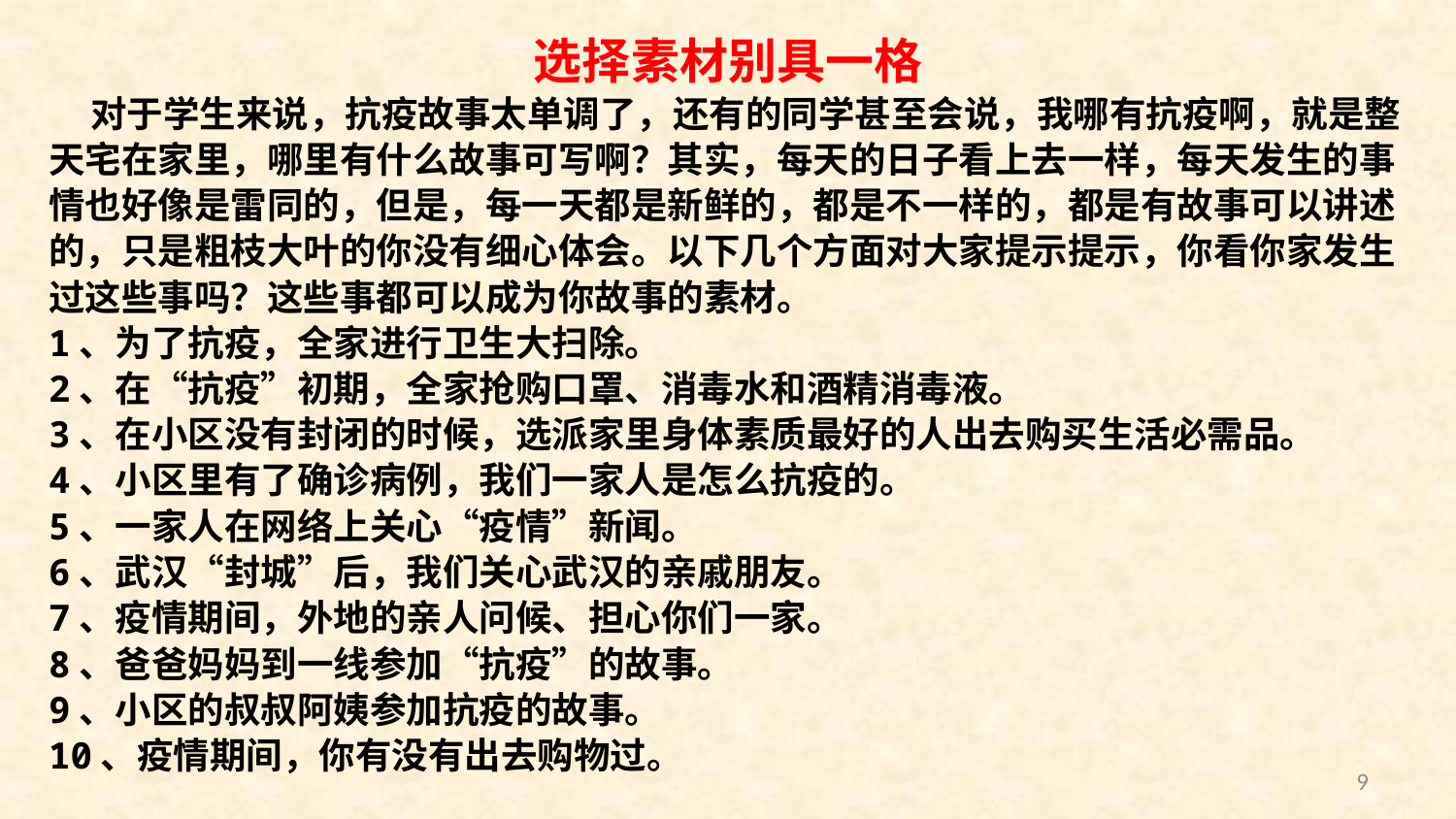

选择素材别具一格
    对于学生来说，抗疫故事太单调了，还有的同学甚至会说，我哪有抗疫啊，就是整天宅在家里，哪里有什么故事可写啊？其实，每天的日子看上去一样，每天发生的事情也好像是雷同的，但是，每一天都是新鲜的，都是不一样的，都是有故事可以讲述的，只是粗枝大叶的你没有细心体会。以下几个方面对大家提示提示，你看你家发生过这些事吗？这些事都可以成为你故事的素材。
1、为了抗疫，全家进行卫生大扫除。
2、在“抗疫”初期，全家抢购口罩、消毒水和酒精消毒液。
3、在小区没有封闭的时候，选派家里身体素质最好的人出去购买生活必需品。
4、小区里有了确诊病例，我们一家人是怎么抗疫的。
5、一家人在网络上关心“疫情”新闻。
6、武汉“封城”后，我们关心武汉的亲戚朋友。
7、疫情期间，外地的亲人问候、担心你们一家。
8、爸爸妈妈到一线参加“抗疫”的故事。
9、小区的叔叔阿姨参加抗疫的故事。
10、疫情期间，你有没有出去购物过。
9